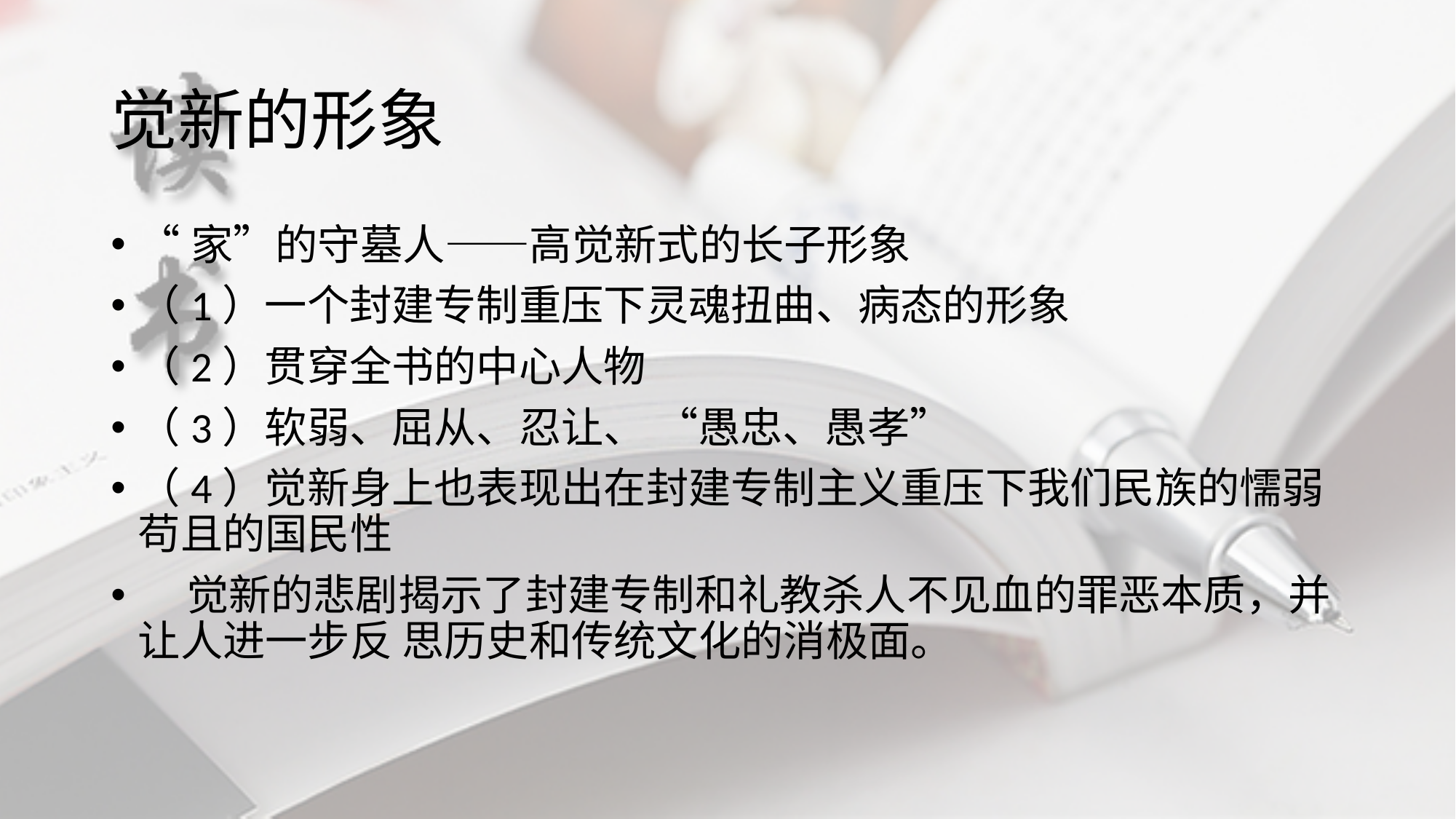

# 觉新的形象
“家”的守墓人——高觉新式的长子形象
（1）一个封建专制重压下灵魂扭曲、病态的形象
（2）贯穿全书的中心人物
（3）软弱、屈从、忍让、 “愚忠、愚孝”
（4）觉新身上也表现出在封建专制主义重压下我们民族的懦弱苟且的国民性
    觉新的悲剧揭示了封建专制和礼教杀人不见血的罪恶本质，并让人进一步反 思历史和传统文化的消极面。